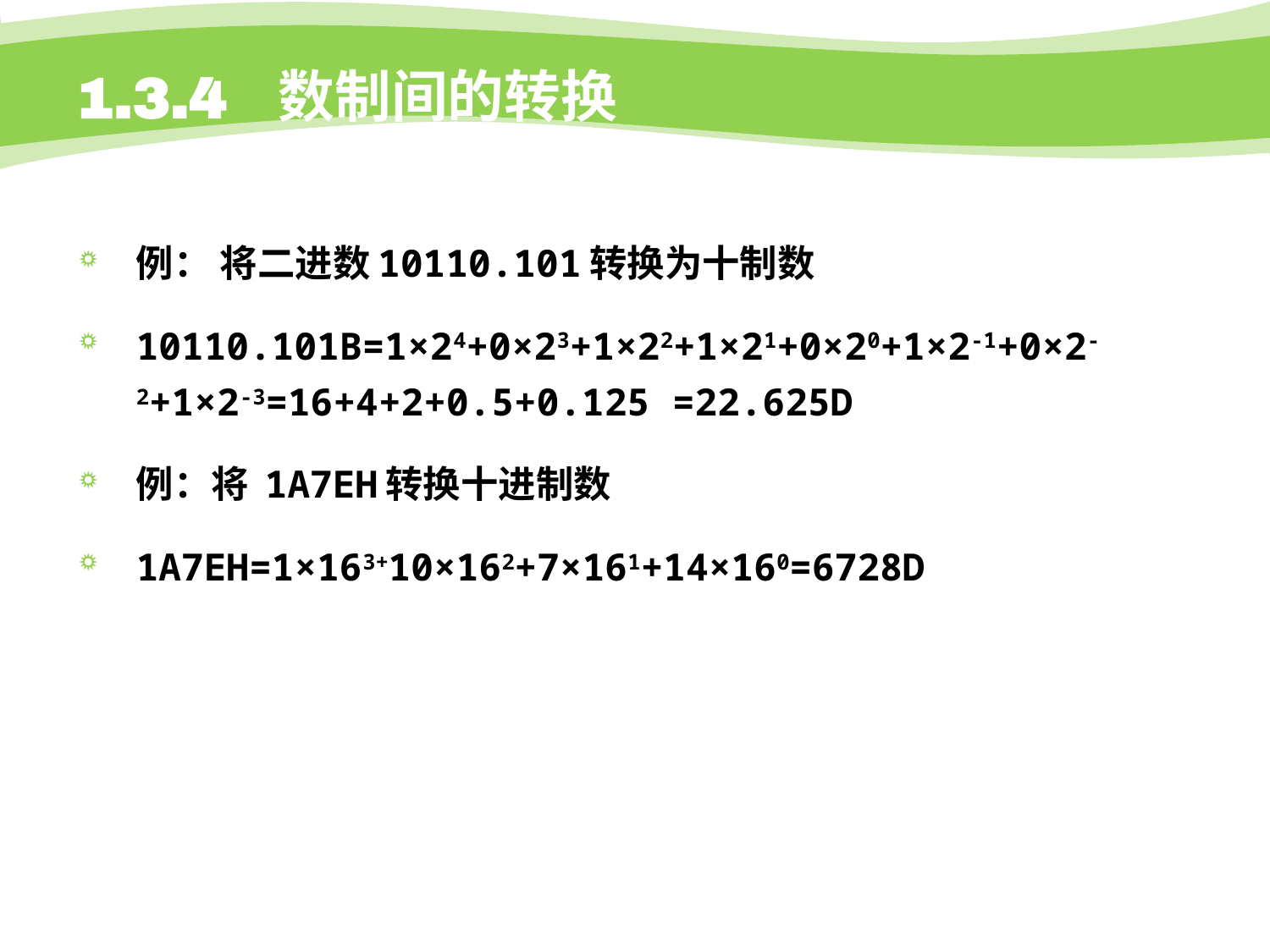

# 1.3.4  数制间的转换
例： 将二进数10110.101转换为十制数
10110.101B=1×24+0×23+1×22+1×21+0×20+1×2-1+0×2-2+1×2-3=16+4+2+0.5+0.125 =22.625D
例：将 1A7EH转换十进制数
1A7EH=1×163+10×162+7×161+14×160=6728D